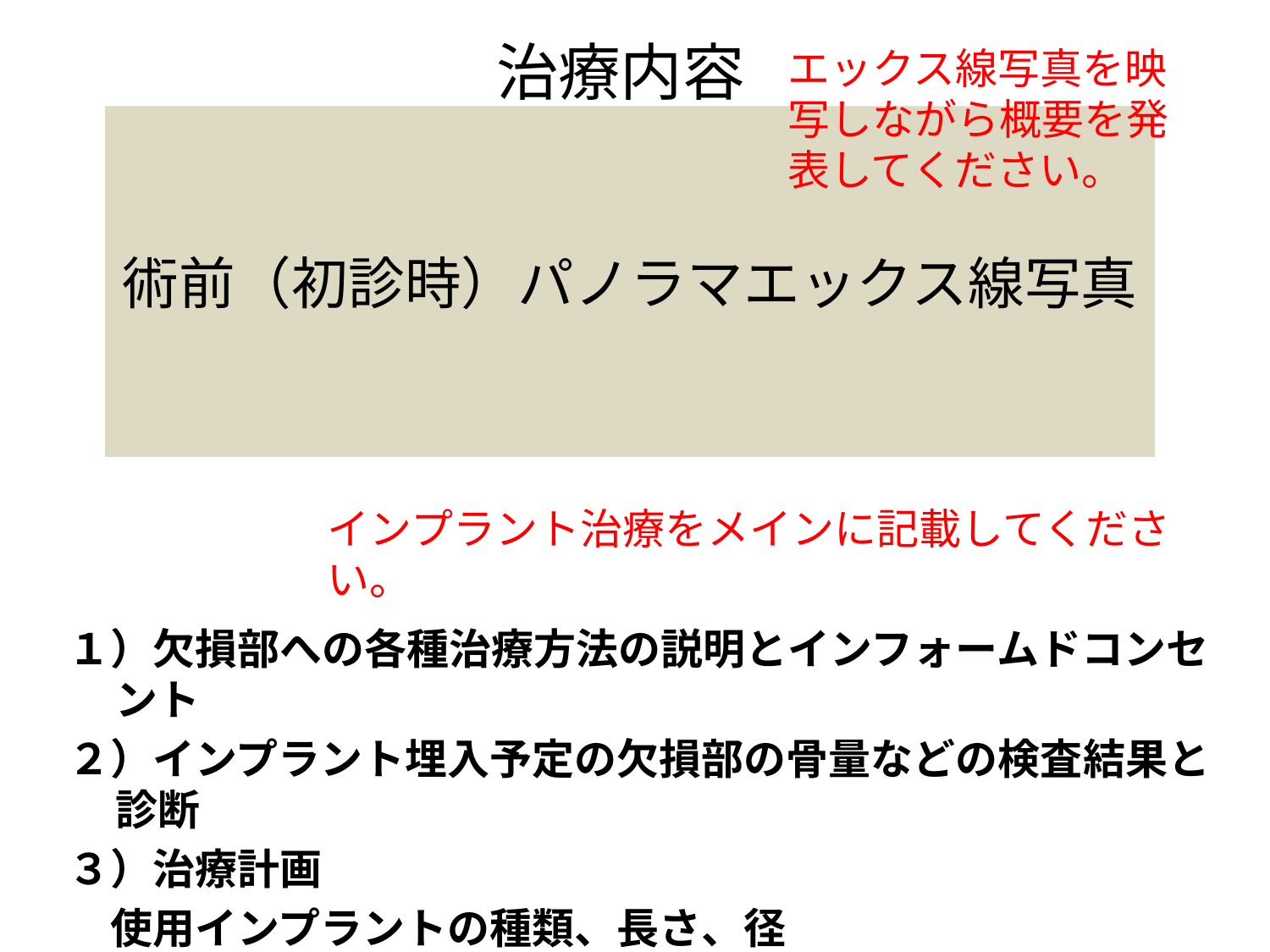

# 治療内容
エックス線写真を映写しながら概要を発表してください。

術前（初診時）パノラマエックス線写真

インプラント治療をメインに記載してください。
１）欠損部への各種治療方法の説明とインフォームドコンセント
２）インプラント埋入予定の欠損部の骨量などの検査結果と診断
３）治療計画
　使用インプラントの種類、長さ、径